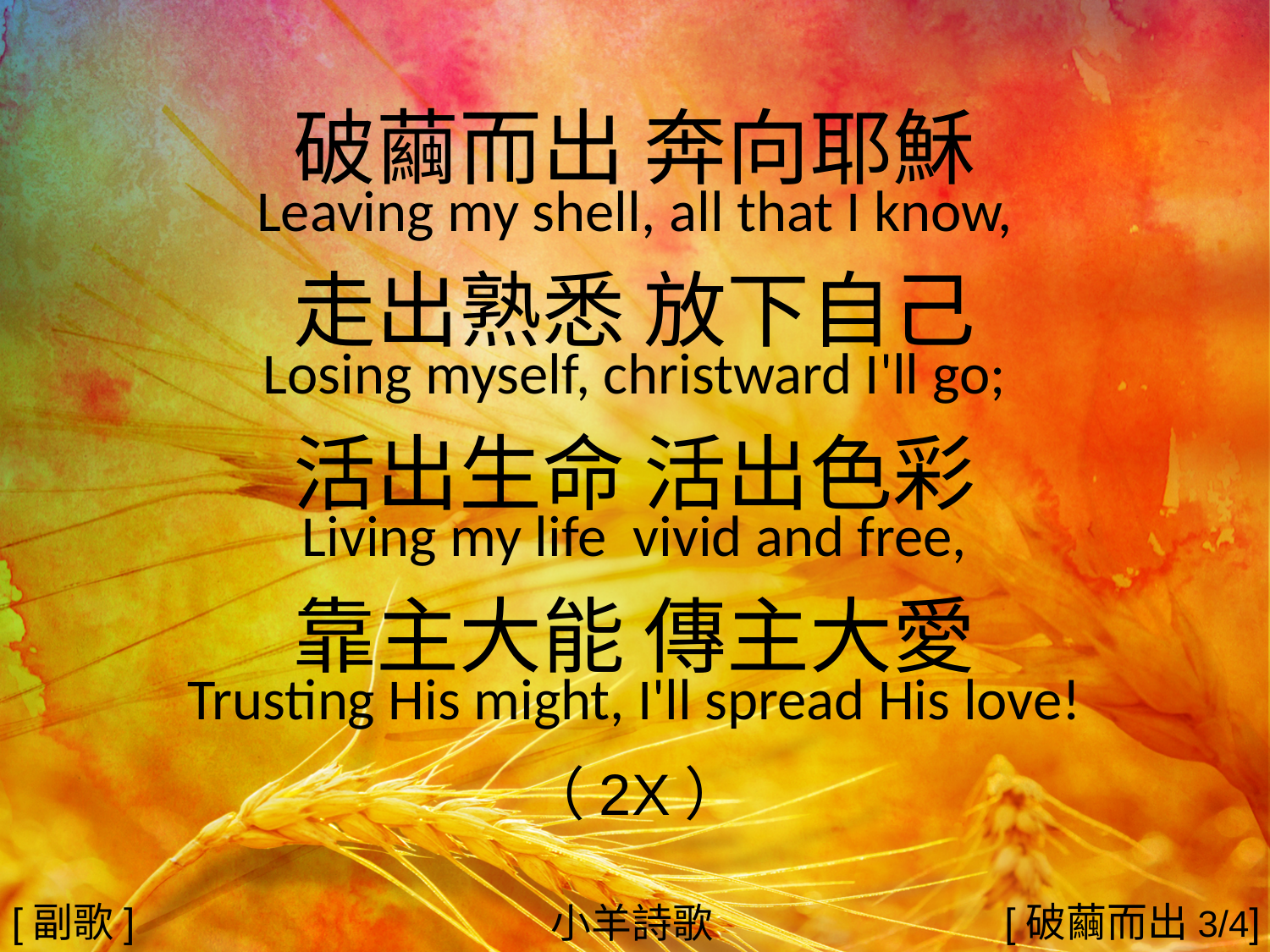

破繭而出 奔向耶穌
Leaving my shell, all that I know,

走出熟悉 放下自己
Losing myself, christward I'll go;

活出生命 活出色彩
Living my life  vivid and free,

靠主大能 傳主大愛
Trusting His might, I'll spread His love!

（2X）
#

[副歌]
[破繭而出3/4]
小羊詩歌